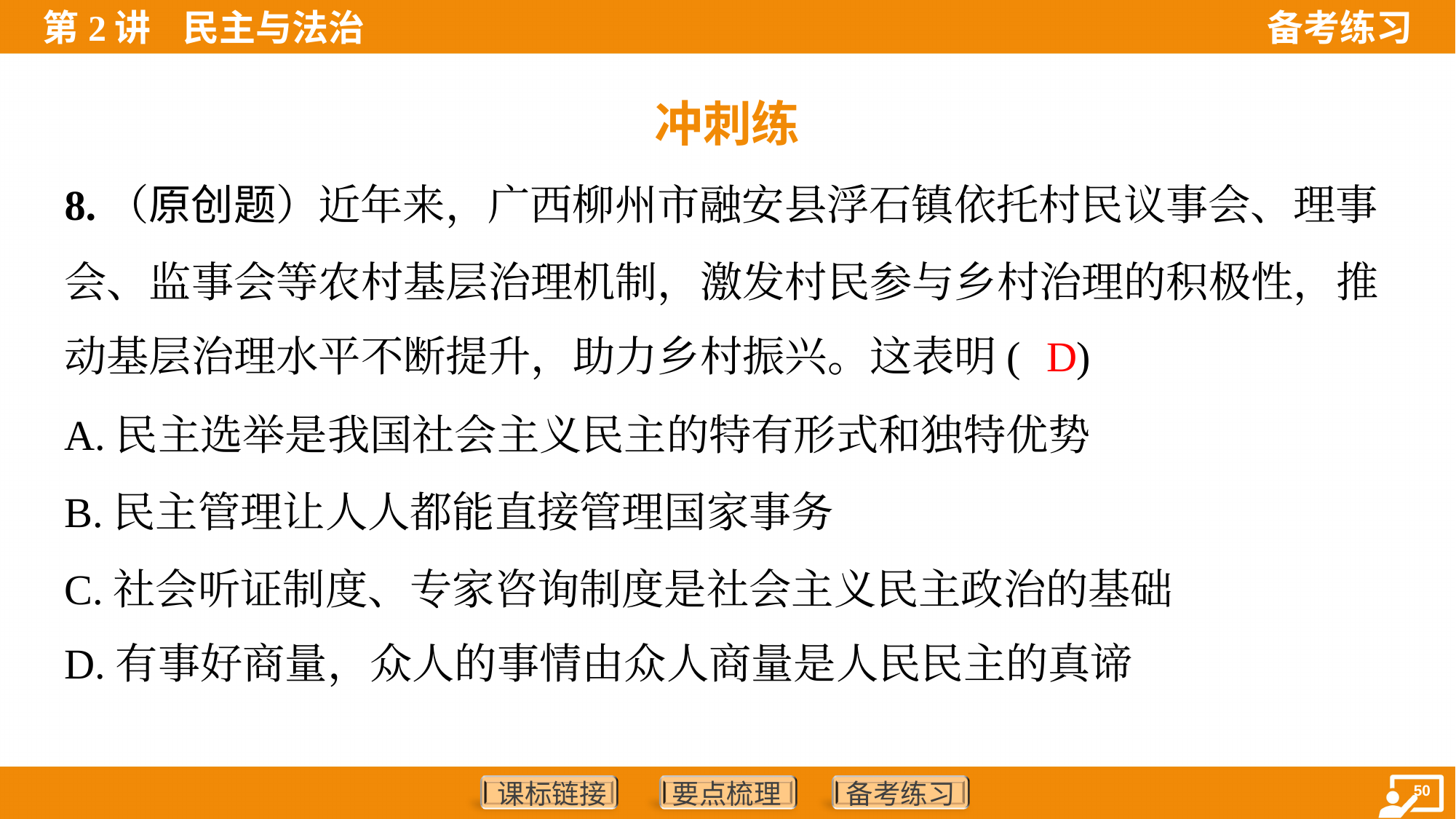

冲刺练
8.（原创题）近年来，广西柳州市融安县浮石镇依托村民议事会、理事
会、监事会等农村基层治理机制，激发村民参与乡村治理的积极性，推
动基层治理水平不断提升，助力乡村振兴。这表明(     )
D
A.民主选举是我国社会主义民主的特有形式和独特优势
B.民主管理让人人都能直接管理国家事务
C.社会听证制度、专家咨询制度是社会主义民主政治的基础
D.有事好商量，众人的事情由众人商量是人民民主的真谛